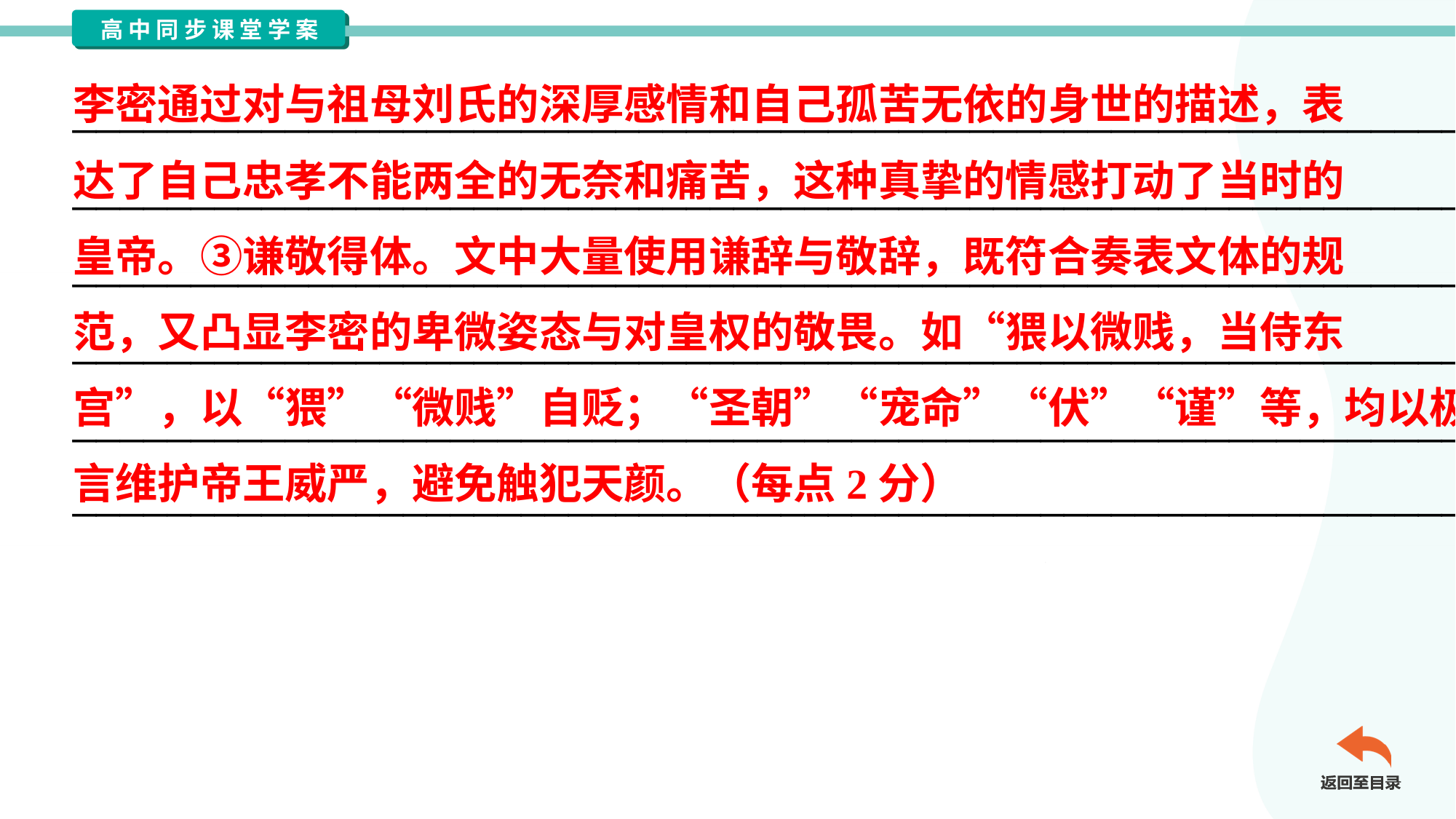

李密通过对与祖母刘氏的深厚感情和自己孤苦无依的身世的描述，表
达了自己忠孝不能两全的无奈和痛苦，这种真挚的情感打动了当时的
皇帝。③谦敬得体。文中大量使用谦辞与敬辞，既符合奏表文体的规
范，又凸显李密的卑微姿态与对皇权的敬畏。如“猥以微贱，当侍东
宫”，以“猥”“微贱”自贬；“圣朝”“宠命”“伏”“谨”等，均以极恭敬的语
言维护帝王威严，避免触犯天颜。（每点2分）
_____________________________________________________________
_____________________________________________________________
_____________________________________________________________
_____________________________________________________________
_____________________________________________________________
_____________________________________________________________